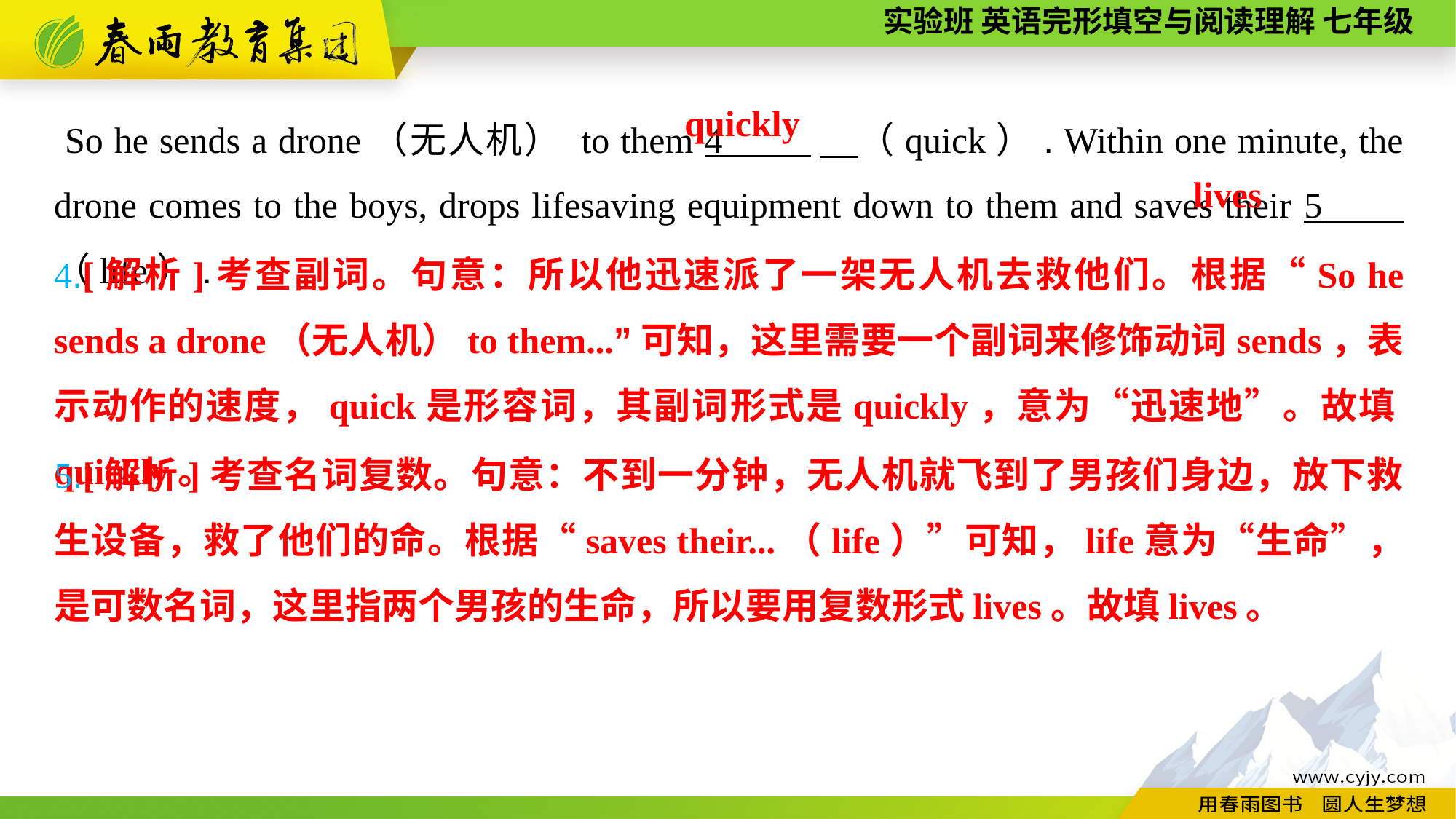

So he sends a drone（无人机） to them 4        　（quick）. Within one minute, the drone comes to the boys, drops lifesaving equipment down to them and saves their 5        （life）.
quickly
lives
4.[解析]考查副词。句意：所以他迅速派了一架无人机去救他们。根据“So he sends a drone（无人机）to them...”可知，这里需要一个副词来修饰动词sends，表示动作的速度，quick是形容词，其副词形式是quickly，意为“迅速地”。故填quickly。
5.[解析]考查名词复数。句意：不到一分钟，无人机就飞到了男孩们身边，放下救生设备，救了他们的命。根据“saves their...（life）”可知，life意为“生命”，是可数名词，这里指两个男孩的生命，所以要用复数形式lives。故填lives。